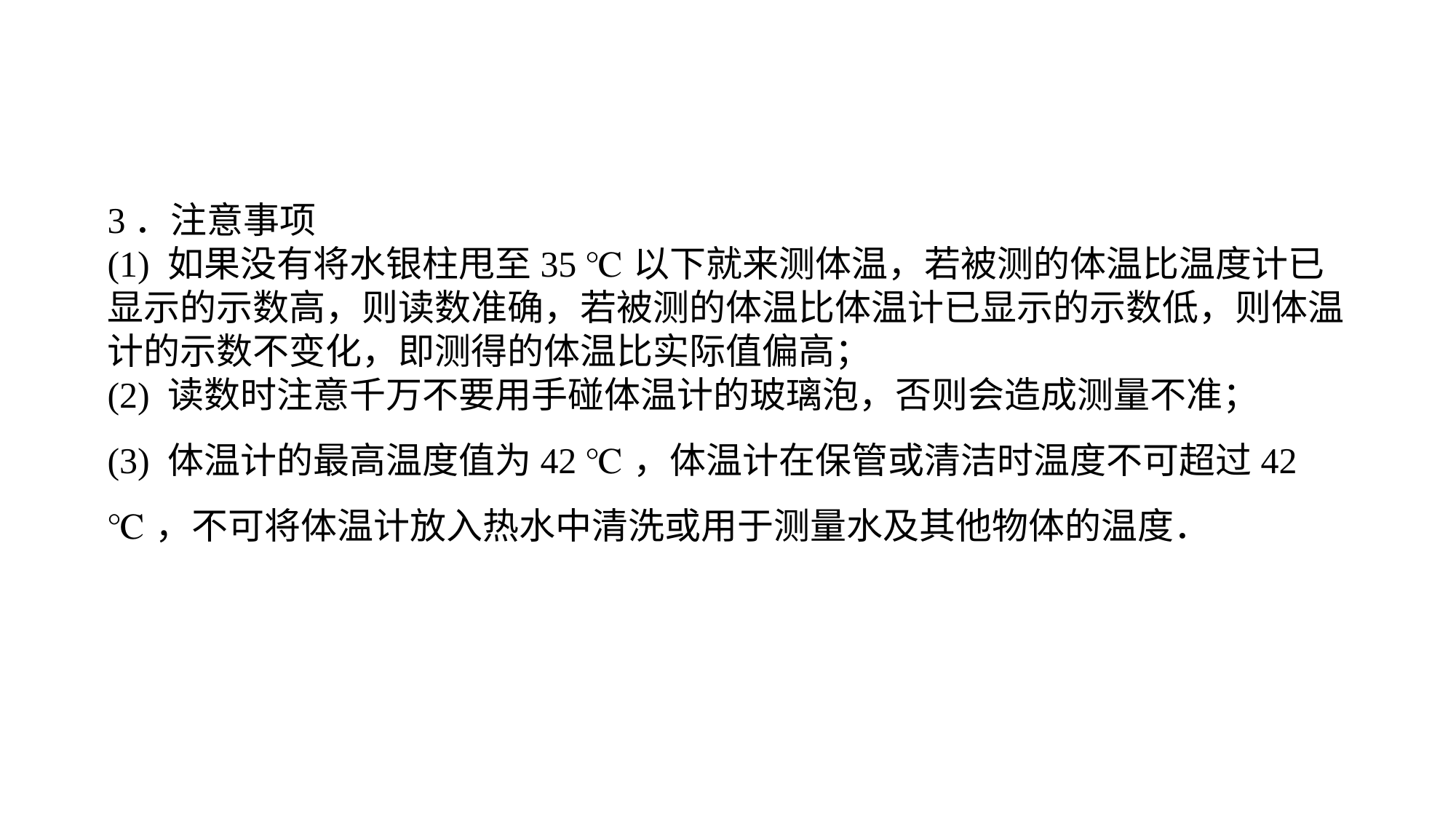

3．注意事项(1) 如果没有将水银柱甩至35 ℃以下就来测体温，若被测的体温比温度计已显示的示数高，则读数准确，若被测的体温比体温计已显示的示数低，则体温计的示数不变化，即测得的体温比实际值偏高；(2) 读数时注意千万不要用手碰体温计的玻璃泡，否则会造成测量不准；(3) 体温计的最高温度值为42 ℃，体温计在保管或清洁时温度不可超过42 ℃，不可将体温计放入热水中清洗或用于测量水及其他物体的温度．